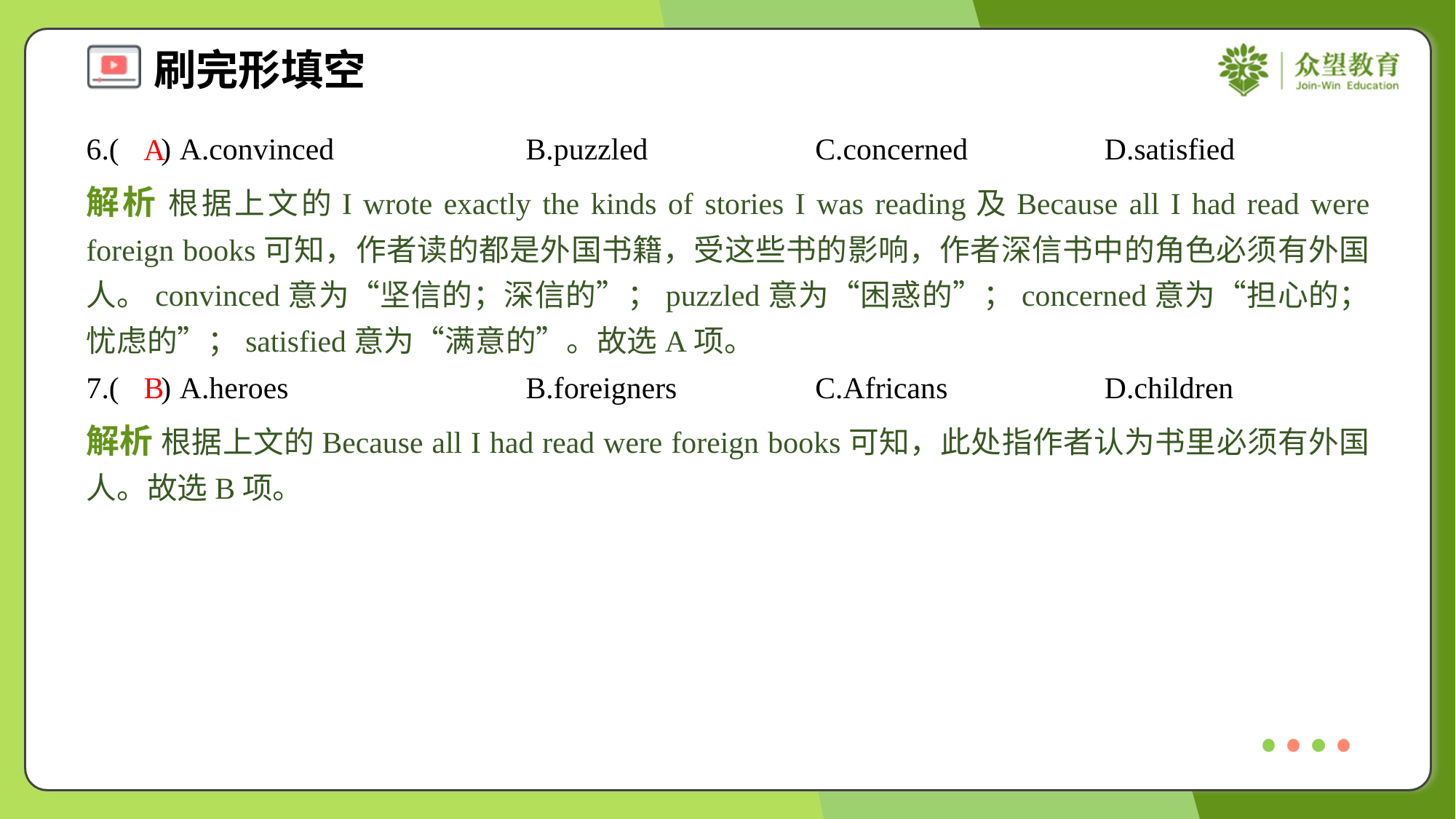

6.(     ) A.convinced	B.puzzled	C.concerned	D.satisfied
A
解析 根据上文的I wrote exactly the kinds of stories I was reading及Because all I had read were foreign books可知，作者读的都是外国书籍，受这些书的影响，作者深信书中的角色必须有外国人。convinced意为“坚信的；深信的”；puzzled意为“困惑的”；concerned意为“担心的；忧虑的”；satisfied意为“满意的”。故选A项。
7.(     ) A.heroes	B.foreigners	C.Africans	D.children
B
解析 根据上文的Because all I had read were foreign books可知，此处指作者认为书里必须有外国人。故选B项。